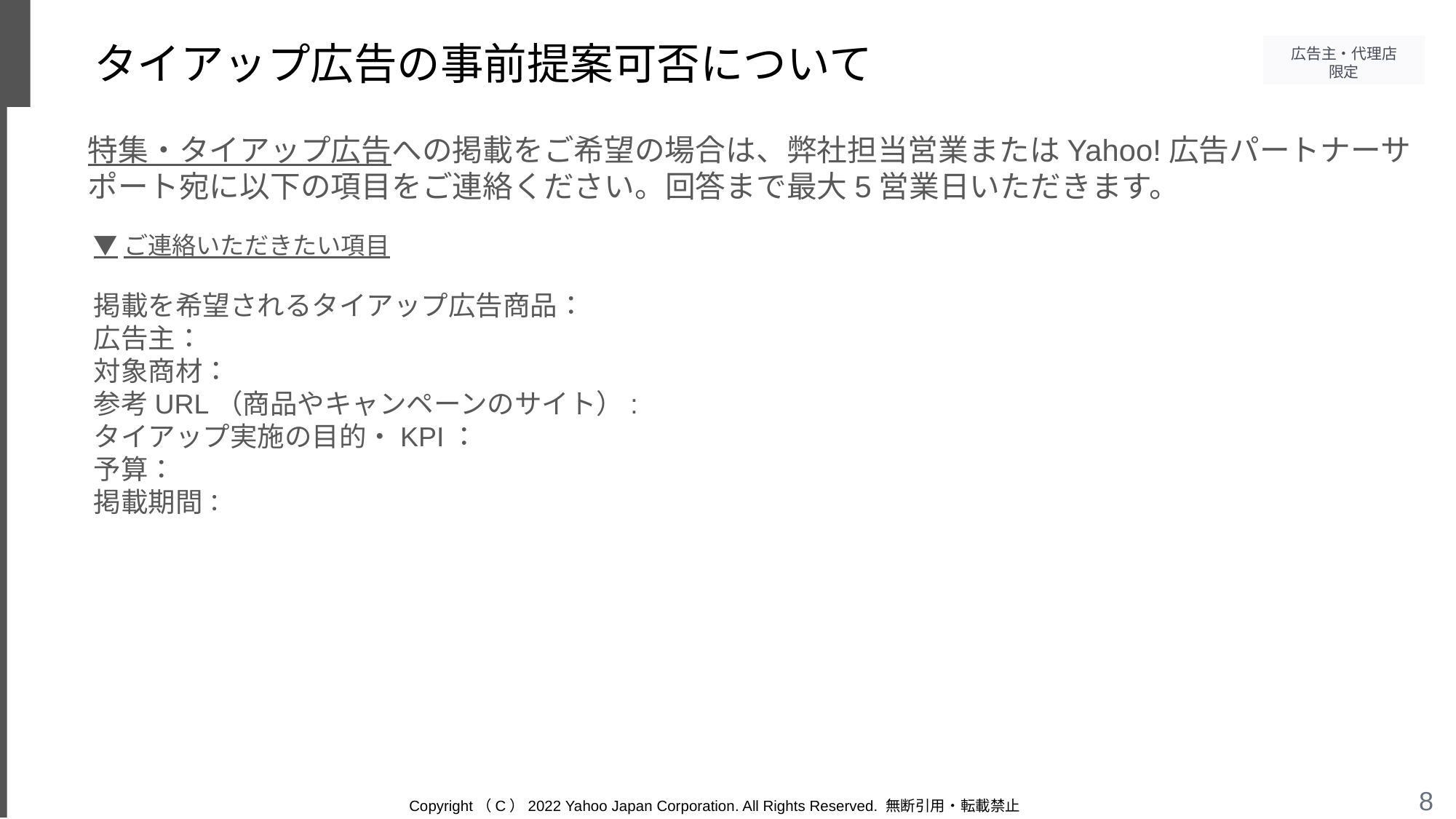

# タイアップ広告の事前提案可否について
特集・タイアップ広告への掲載をご希望の場合は、弊社担当営業またはYahoo!広告パートナーサポート宛に以下の項目をご連絡ください。回答まで最大5営業日いただきます。
▼ご連絡いただきたい項目

掲載を希望されるタイアップ広告商品：
広告主：
対象商材：
参考URL（商品やキャンペーンのサイト）:
タイアップ実施の目的・KPI：
予算：
掲載期間：
Copyright（C）2022 Yahoo Japan Corporation. All Rights Reserved. 無断引用・転載禁止